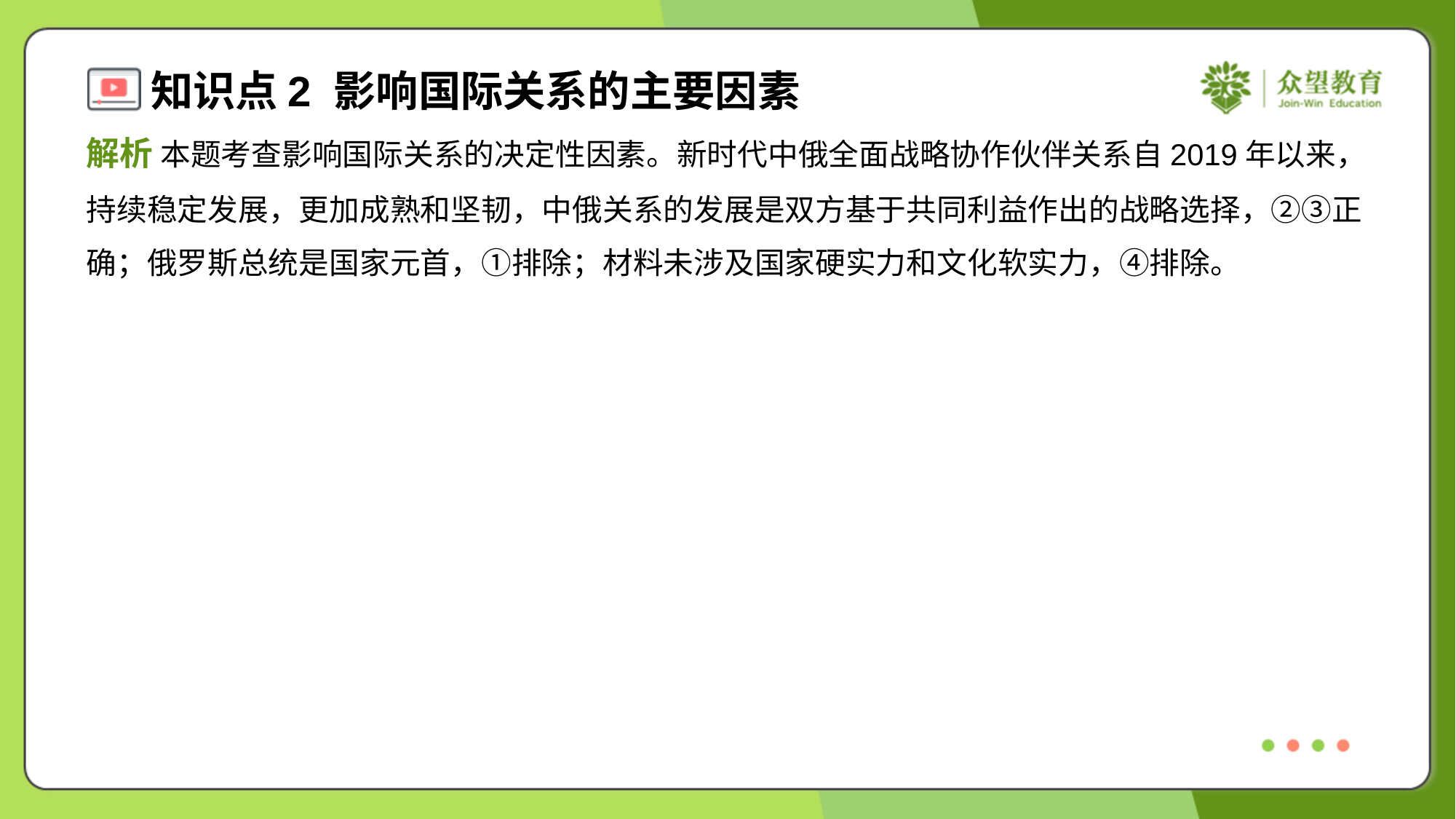

解析 本题考查影响国际关系的决定性因素。新时代中俄全面战略协作伙伴关系自2019年以来，
持续稳定发展，更加成熟和坚韧，中俄关系的发展是双方基于共同利益作出的战略选择，②③正
确；俄罗斯总统是国家元首，①排除；材料未涉及国家硬实力和文化软实力，④排除。